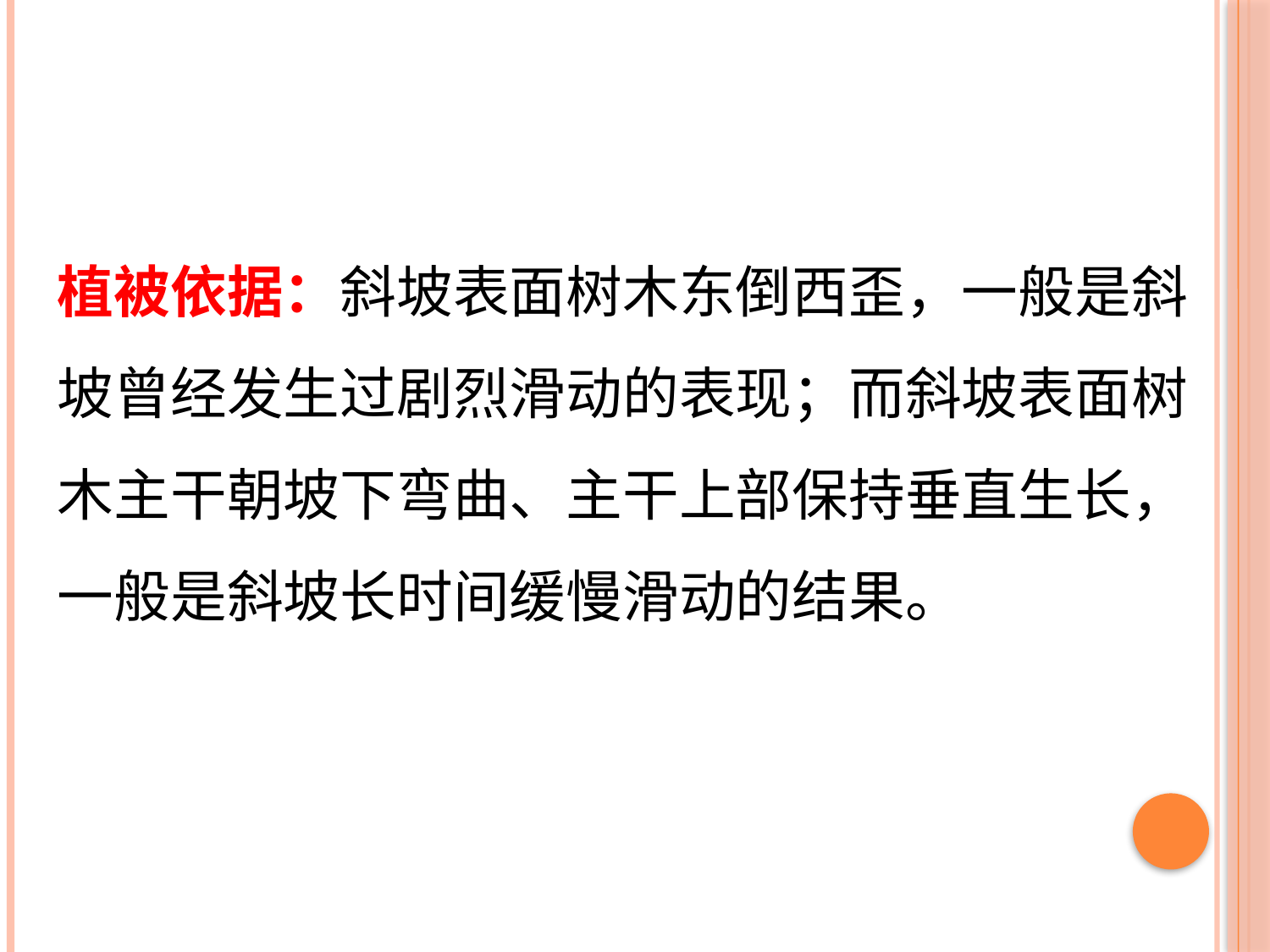

植被依据：斜坡表面树木东倒西歪，一般是斜坡曾经发生过剧烈滑动的表现；而斜坡表面树木主干朝坡下弯曲、主干上部保持垂直生长，一般是斜坡长时间缓慢滑动的结果。